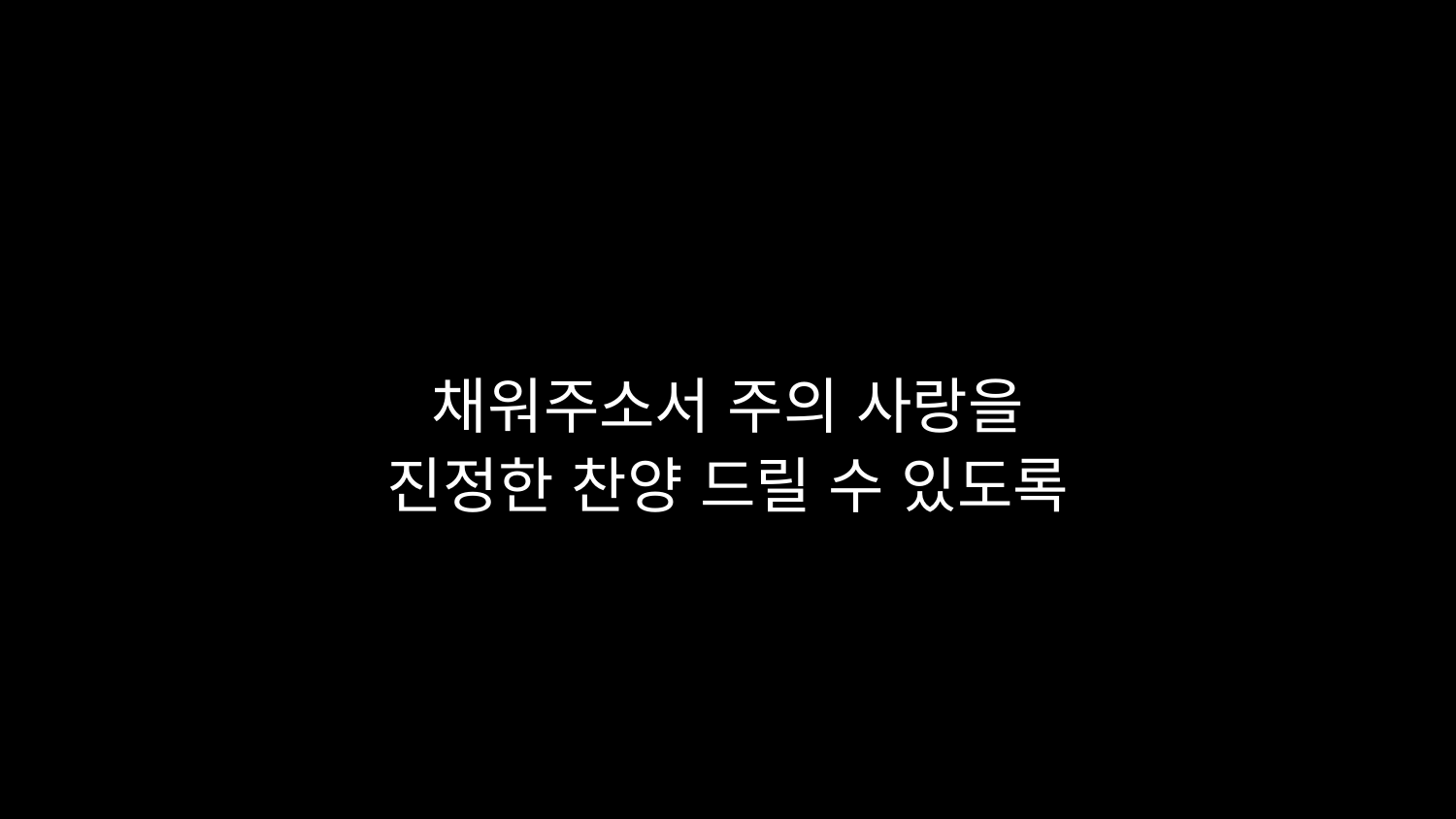

# 채워주소서 주의 사랑을 진정한 찬양 드릴 수 있도록